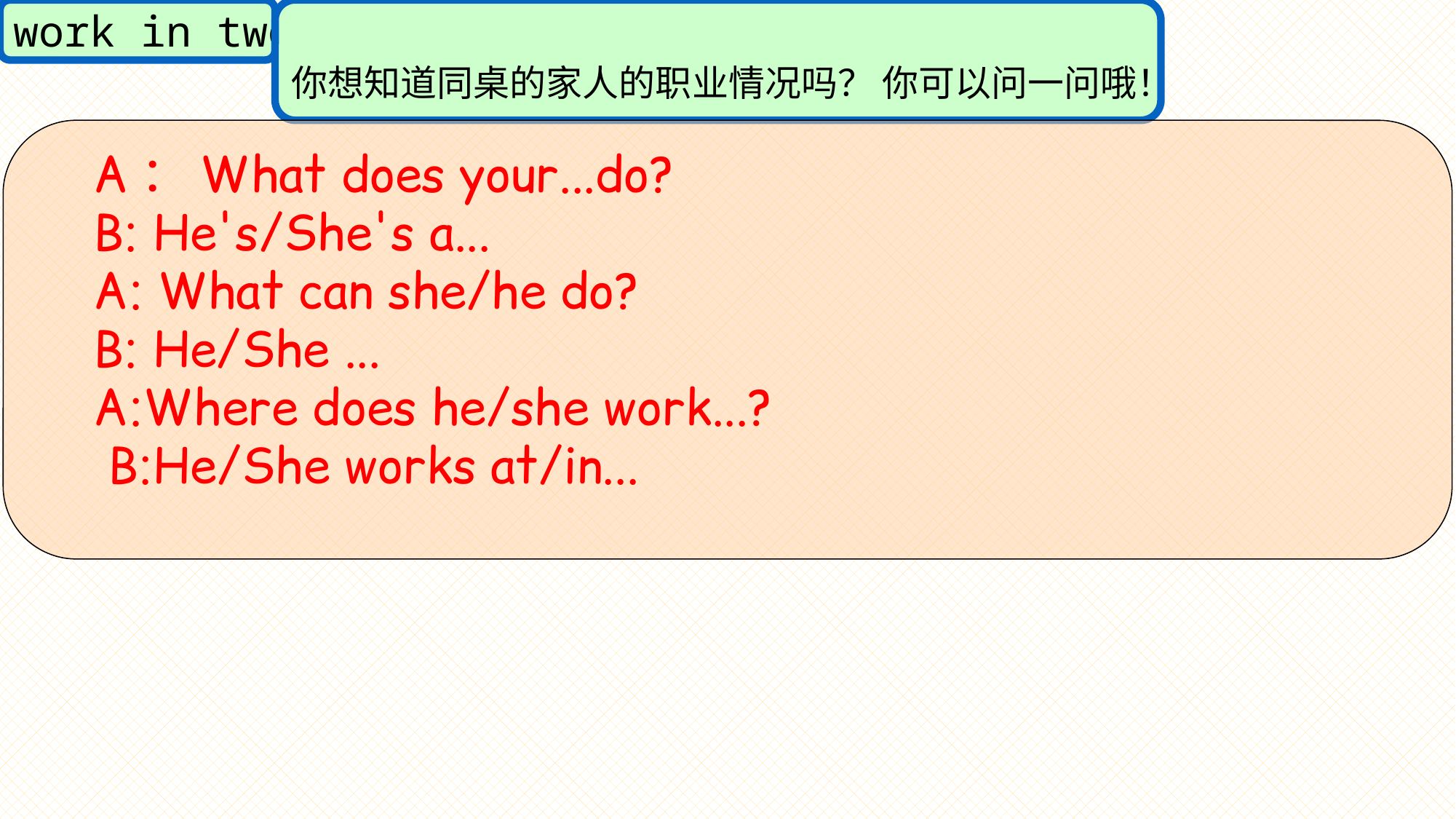

work in two

你想知道同桌的家人的职业情况吗？ 你可以问一问哦！
    A：What does your...do?
    B: He's/She's a...
    A: What can she/he do?
    B: He/She ...
    A:Where does he/she work...?
     B:He/She works at/in...